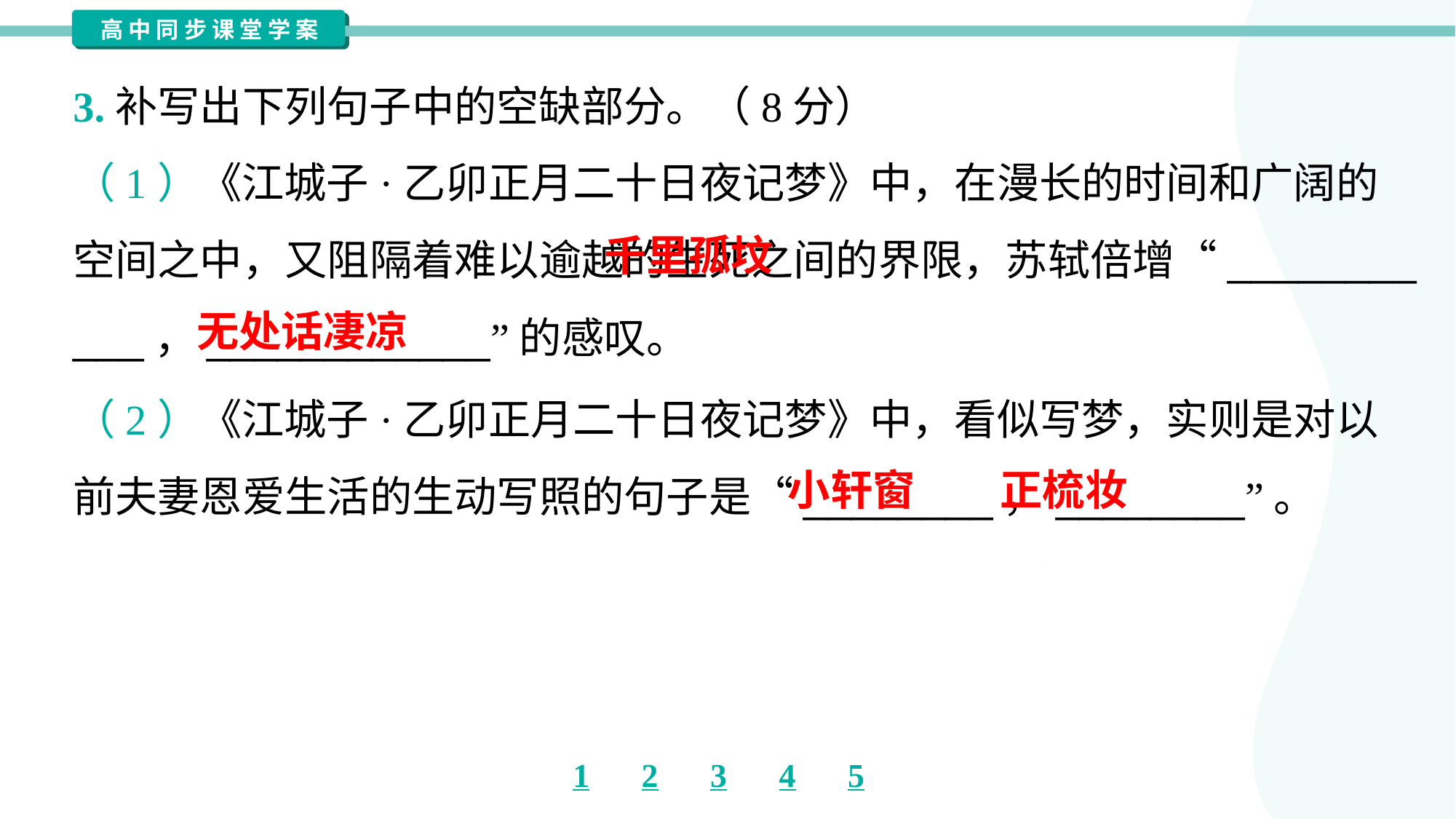

3.补写出下列句子中的空缺部分。（8分）
（1）《江城子·乙卯正月二十日夜记梦》中，在漫长的时间和广阔的
空间之中，又阻隔着难以逾越的生死之间的界限，苏轼倍增“________
___，____________”的感叹。
                                                      千里孤坟
无处话凄凉
（2）《江城子·乙卯正月二十日夜记梦》中，看似写梦，实则是对以
前夫妻恩爱生活的生动写照的句子是“________，________”。
小轩窗
正梳妆